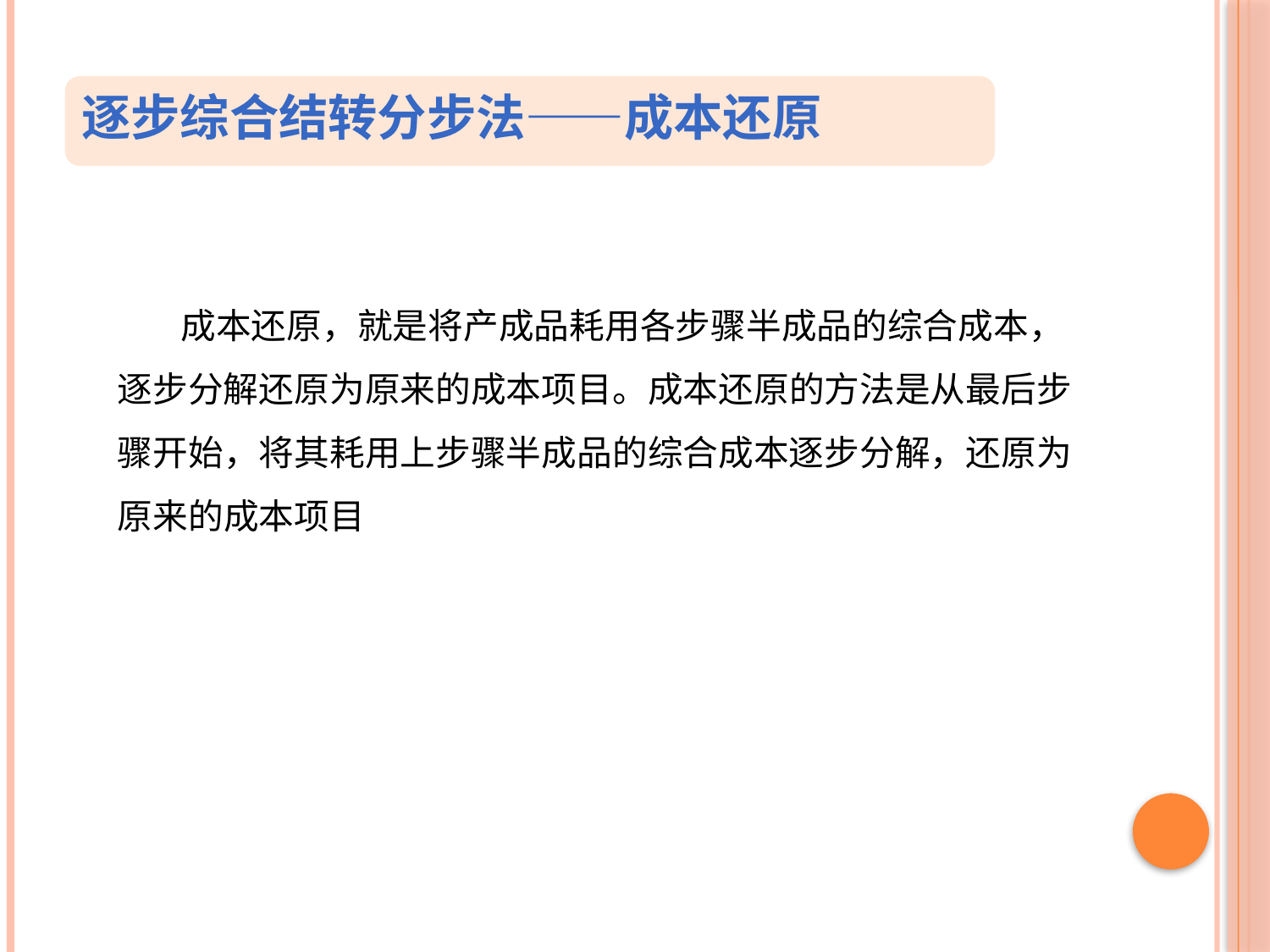

逐步综合结转分步法——成本还原
       成本还原，就是将产成品耗用各步骤半成品的综合成本，逐步分解还原为原来的成本项目。成本还原的方法是从最后步骤开始，将其耗用上步骤半成品的综合成本逐步分解，还原为原来的成本项目